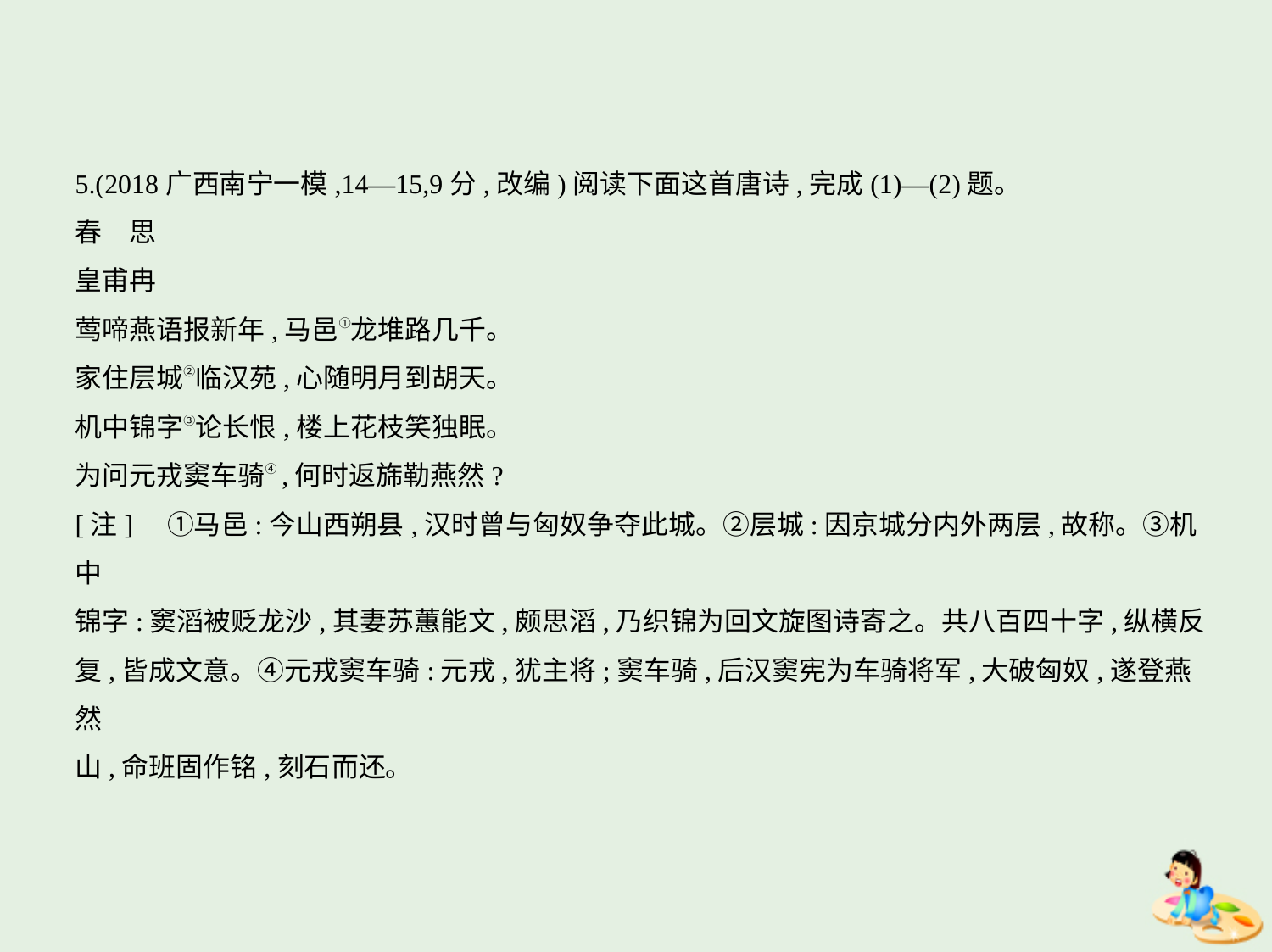

5.(2018广西南宁一模,14—15,9分,改编)阅读下面这首唐诗,完成(1)—(2)题。
春　思
皇甫冉
莺啼燕语报新年,马邑①龙堆路几千。
家住层城②临汉苑,心随明月到胡天。
机中锦字③论长恨,楼上花枝笑独眠。
为问元戎窦车骑④,何时返旆勒燕然?
[注]　①马邑:今山西朔县,汉时曾与匈奴争夺此城。②层城:因京城分内外两层,故称。③机中
锦字:窦滔被贬龙沙,其妻苏蕙能文,颇思滔,乃织锦为回文旋图诗寄之。共八百四十字,纵横反
复,皆成文意。④元戎窦车骑:元戎,犹主将;窦车骑,后汉窦宪为车骑将军,大破匈奴,遂登燕然
山,命班固作铭,刻石而还。